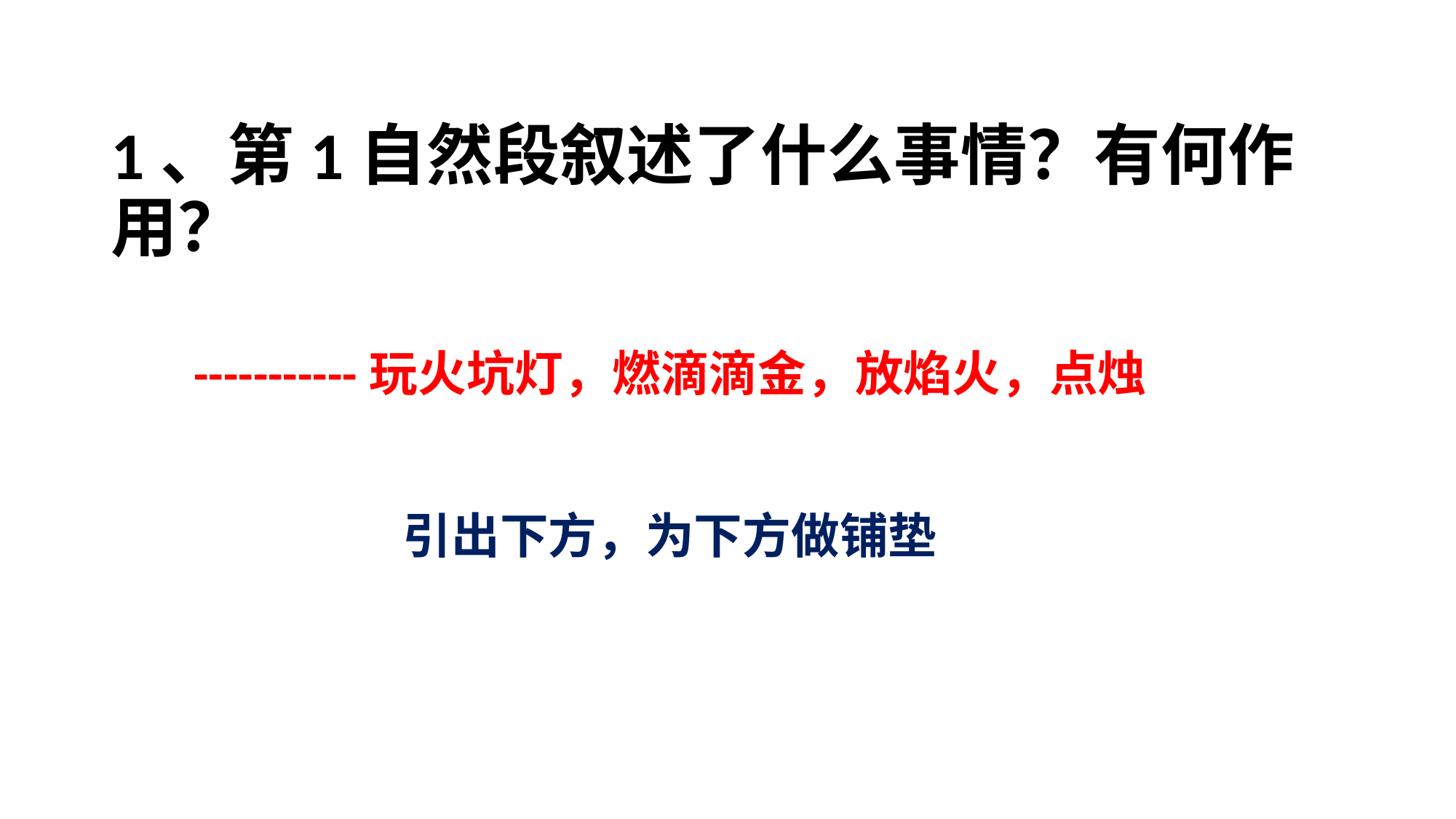

# 1、第1自然段叙述了什么事情？有何作用？
-----------玩火坑灯，燃滴滴金，放焰火，点烛

引出下方，为下方做铺垫